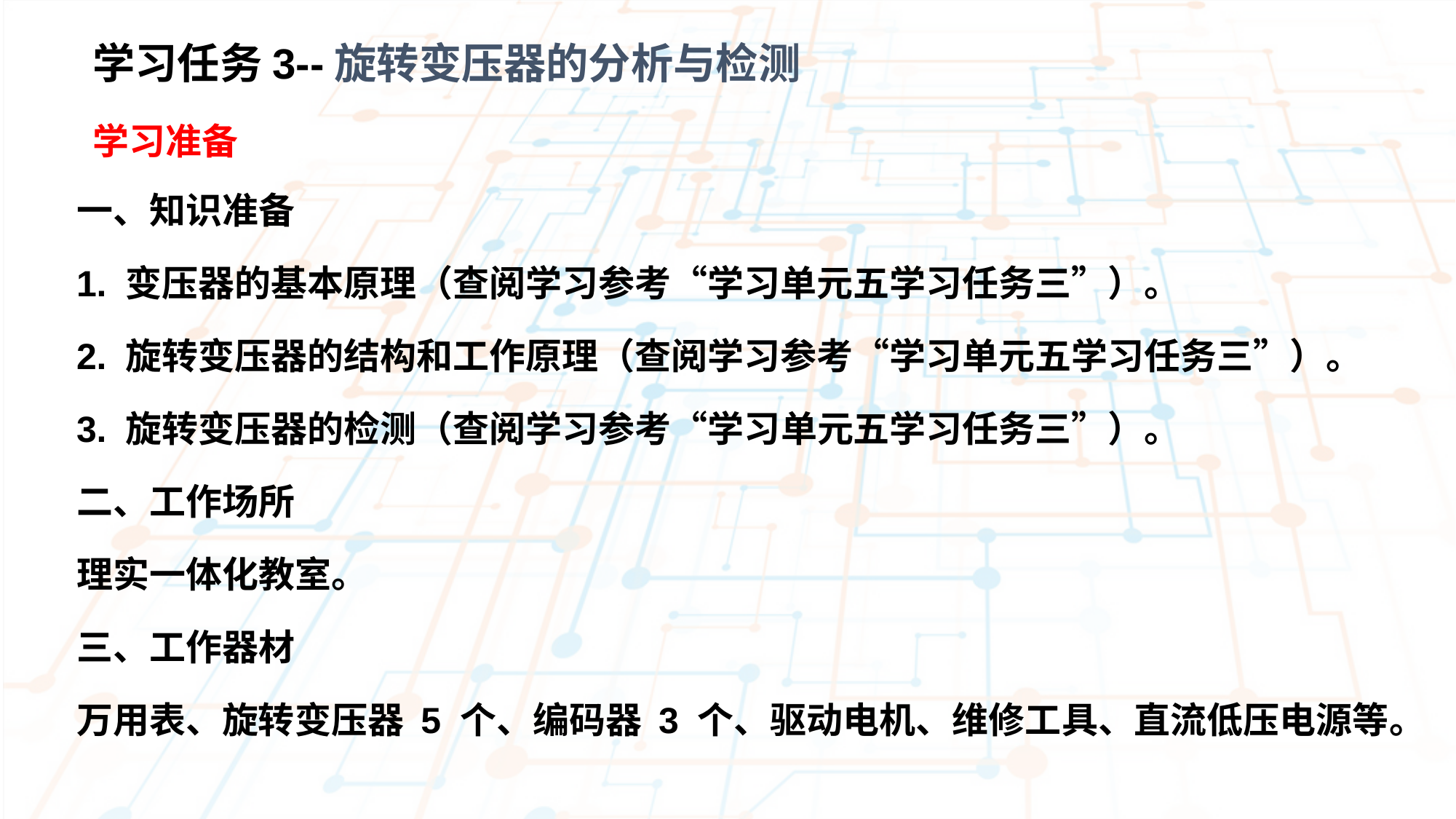

学习任务3--旋转变压器的分析与检测
学习准备
一、知识准备
1. 变压器的基本原理（查阅学习参考“学习单元五学习任务三”）。
2. 旋转变压器的结构和工作原理（查阅学习参考“学习单元五学习任务三”）。
3. 旋转变压器的检测（查阅学习参考“学习单元五学习任务三”）。
二、工作场所
理实一体化教室。
三、工作器材
万用表、旋转变压器 5 个、编码器 3 个、驱动电机、维修工具、直流低压电源等。